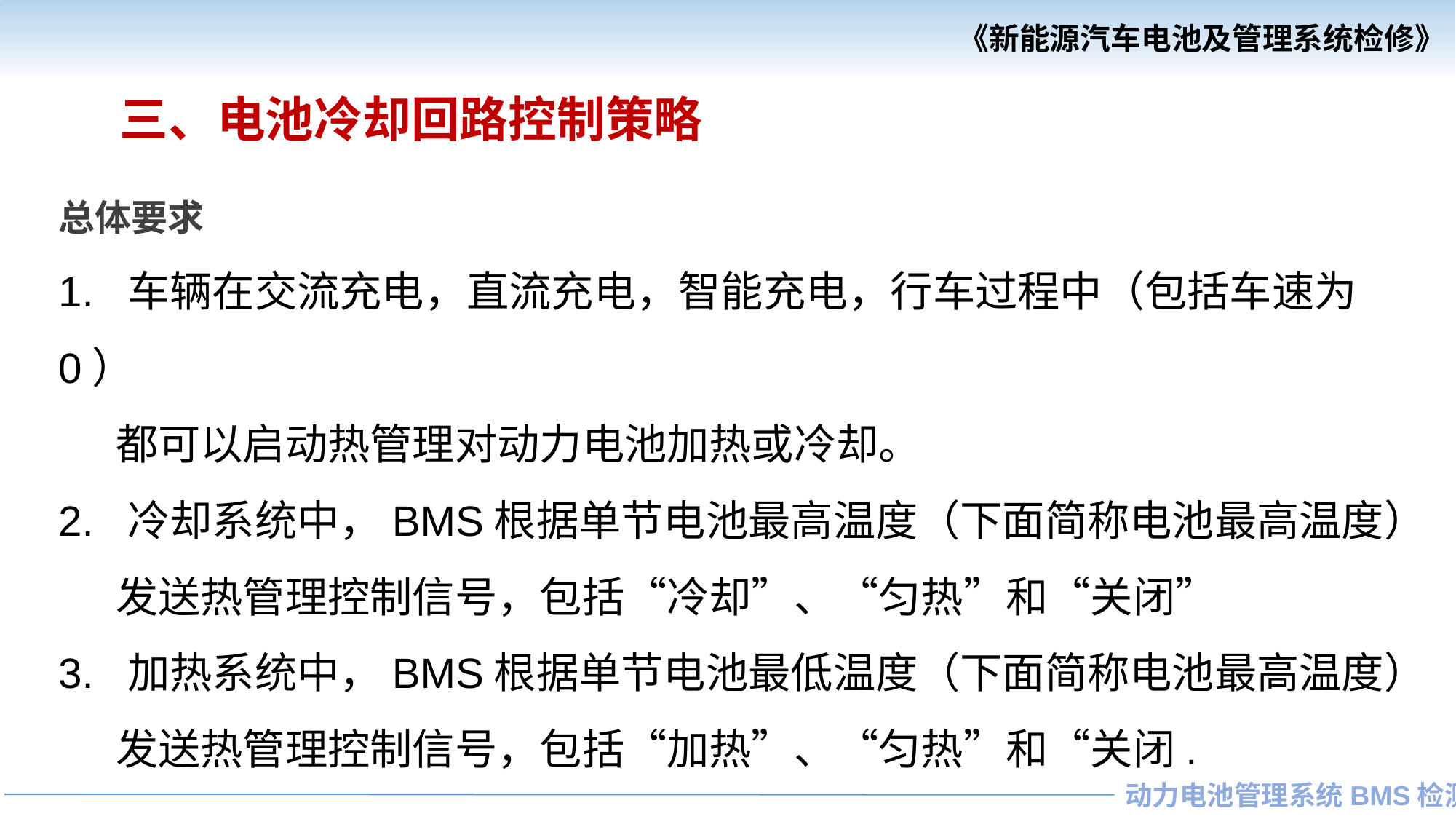

三、电池冷却回路控制策略
总体要求
1.  车辆在交流充电，直流充电，智能充电，行车过程中（包括车速为0）
     都可以启动热管理对动力电池加热或冷却。
2.  冷却系统中，BMS根据单节电池最高温度（下面简称电池最高温度）
     发送热管理控制信号，包括“冷却”、“匀热”和“关闭”
3.  加热系统中，BMS根据单节电池最低温度（下面简称电池最高温度）
     发送热管理控制信号，包括“加热”、“匀热”和“关闭.